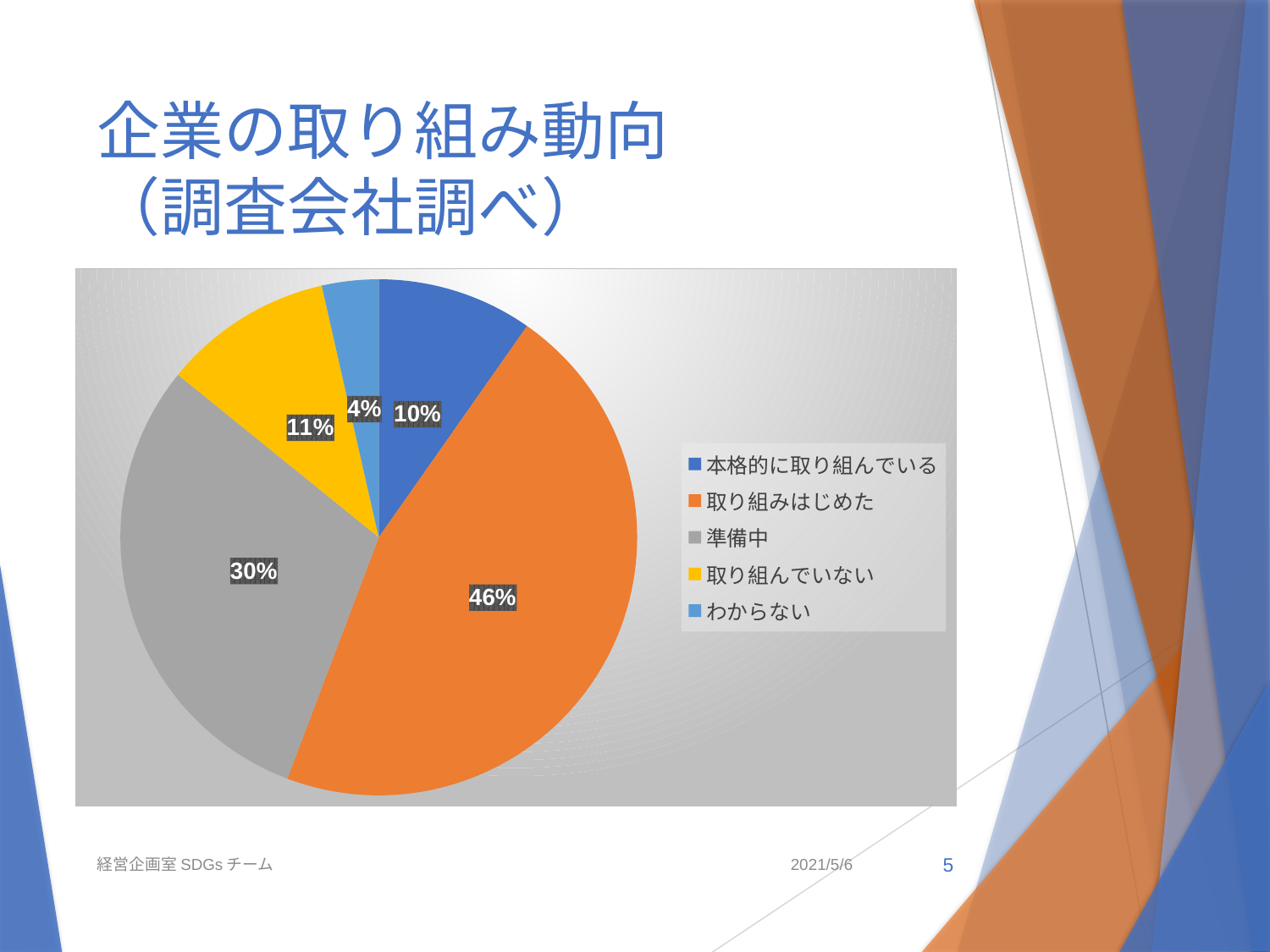

# 企業の取り組み動向 （調査会社調べ）

### Chart

| Category | 企業のSDGsの取り組み |
|---|---|
| 本格的に取り組んでいる | 11.0 |
| 取り組みはじめた | 52.0 |
| 準備中 | 34.0 |
| 取り組んでいない | 12.0 |
| わからない | 4.0 |
経営企画室SDGsチーム
2021/5/6
5